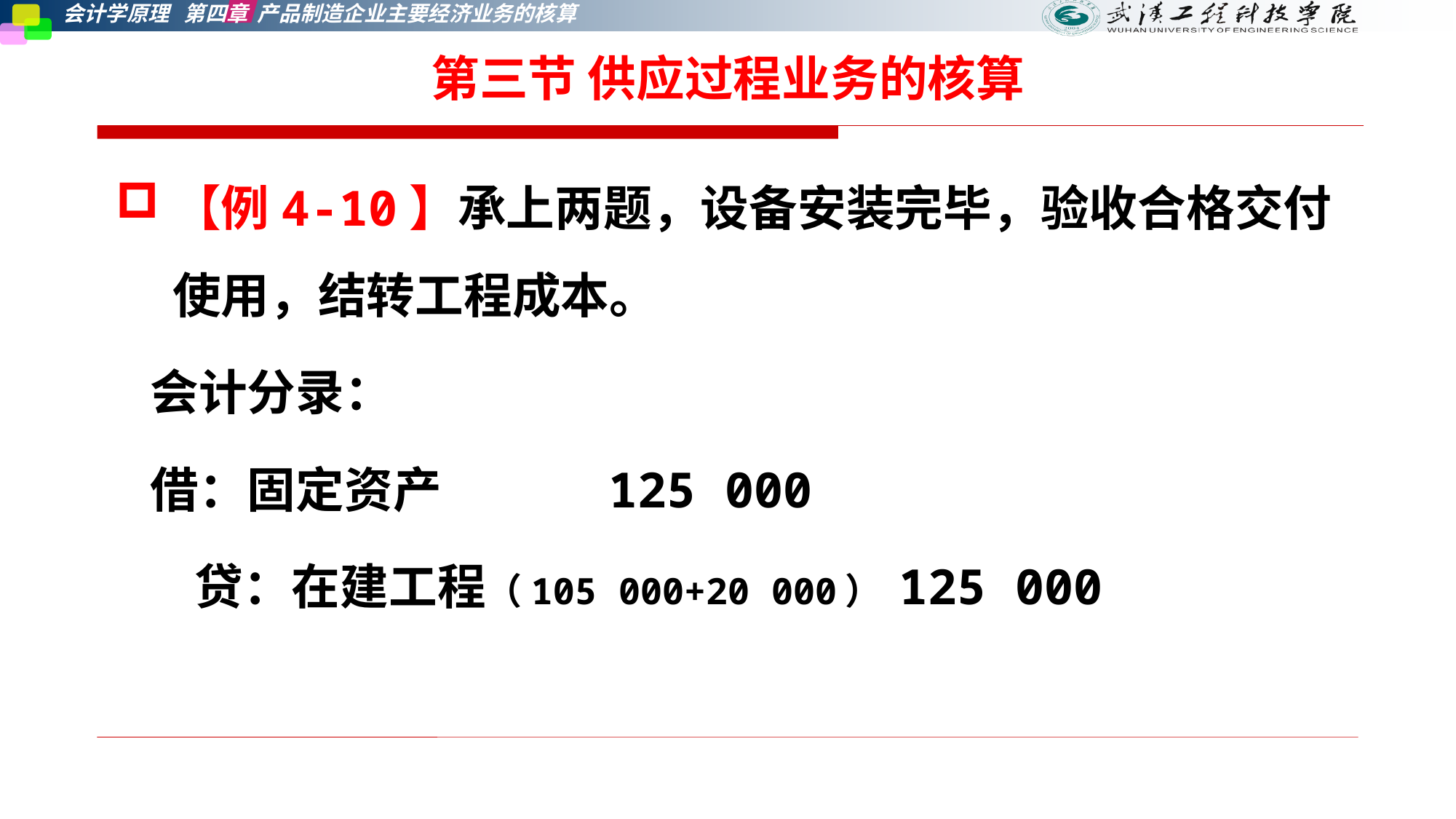

第三节 供应过程业务的核算
【例4-10】承上两题，设备安装完毕，验收合格交付使用，结转工程成本。
  会计分录：
  借：固定资产              125 000
      贷：在建工程（105 000+20 000） 125 000